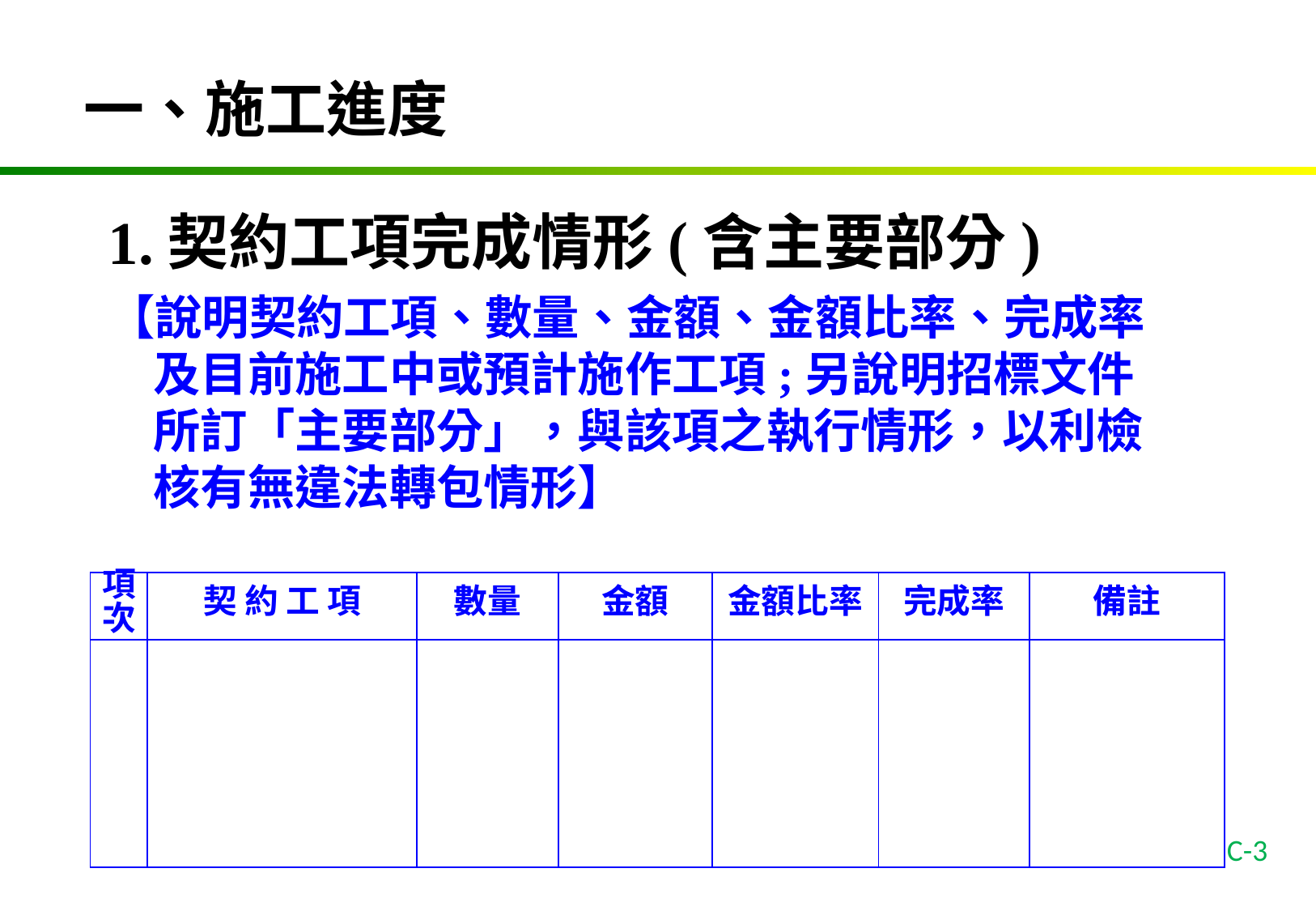

一、施工進度

1.契約工項完成情形(含主要部分)
【說明契約工項、數量、金額、金額比率、完成率及目前施工中或預計施作工項;另說明招標文件所訂「主要部分」，與該項之執行情形，以利檢核有無違法轉包情形】
| 項次 | 契 約 工 項 | 數量 | 金額 | 金額比率 | 完成率 | 備註 |
| --- | --- | --- | --- | --- | --- | --- |
|  |  |  |  |  |  |  |
C-3